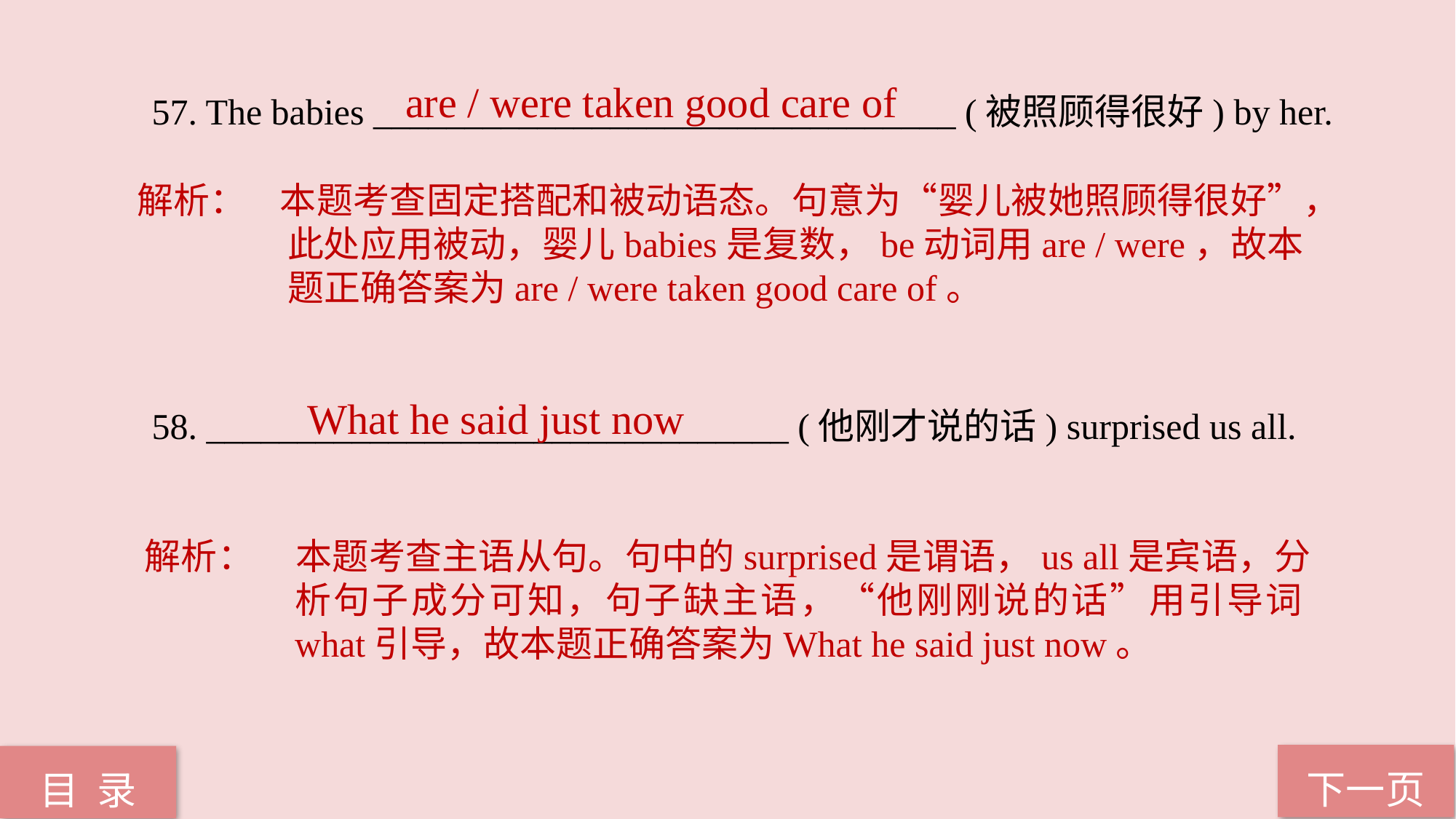

are / were taken good care of
57. The babies ________________________________ (被照顾得很好) by her.

58. ________________________________ (他刚才说的话) surprised us all.
解析：    本题考查固定搭配和被动语态。句意为“婴儿被她照顾得很好”，此处应用被动，婴儿babies是复数，be动词用are / were，故本题正确答案为are / were taken good care of。
What he said just now
解析：	本题考查主语从句。句中的surprised是谓语，us all是宾语，分析句子成分可知，句子缺主语，“他刚刚说的话”用引导词what引导，故本题正确答案为What he said just now。